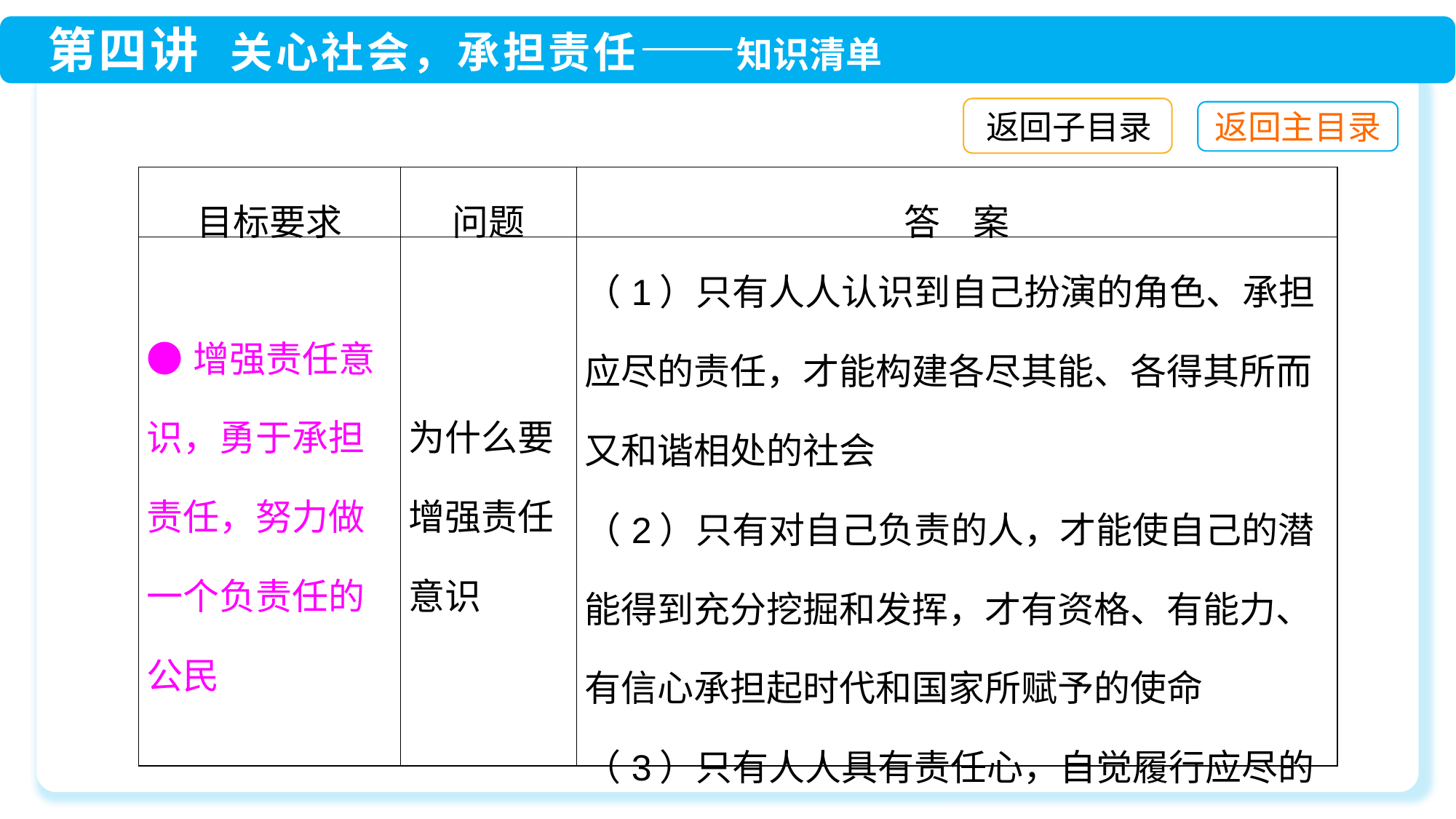

返回子目录
| 目标要求 | 问题 | 答 案 |
| --- | --- | --- |
| ●增强责任意识，勇于承担责任，努力做一个负责任的公民 | 为什么要增强责任意识 | （1）只有人人认识到自己扮演的角色、承担应尽的责任，才能构建各尽其能、各得其所而又和谐相处的社会 （2）只有对自己负责的人，才能使自己的潜能得到充分挖掘和发挥，才有资格、有能力、有信心承担起时代和国家所赋予的使命 （3）只有人人具有责任心，自觉履行应尽的责任，我们才能共享更加幸福美好的生活 |